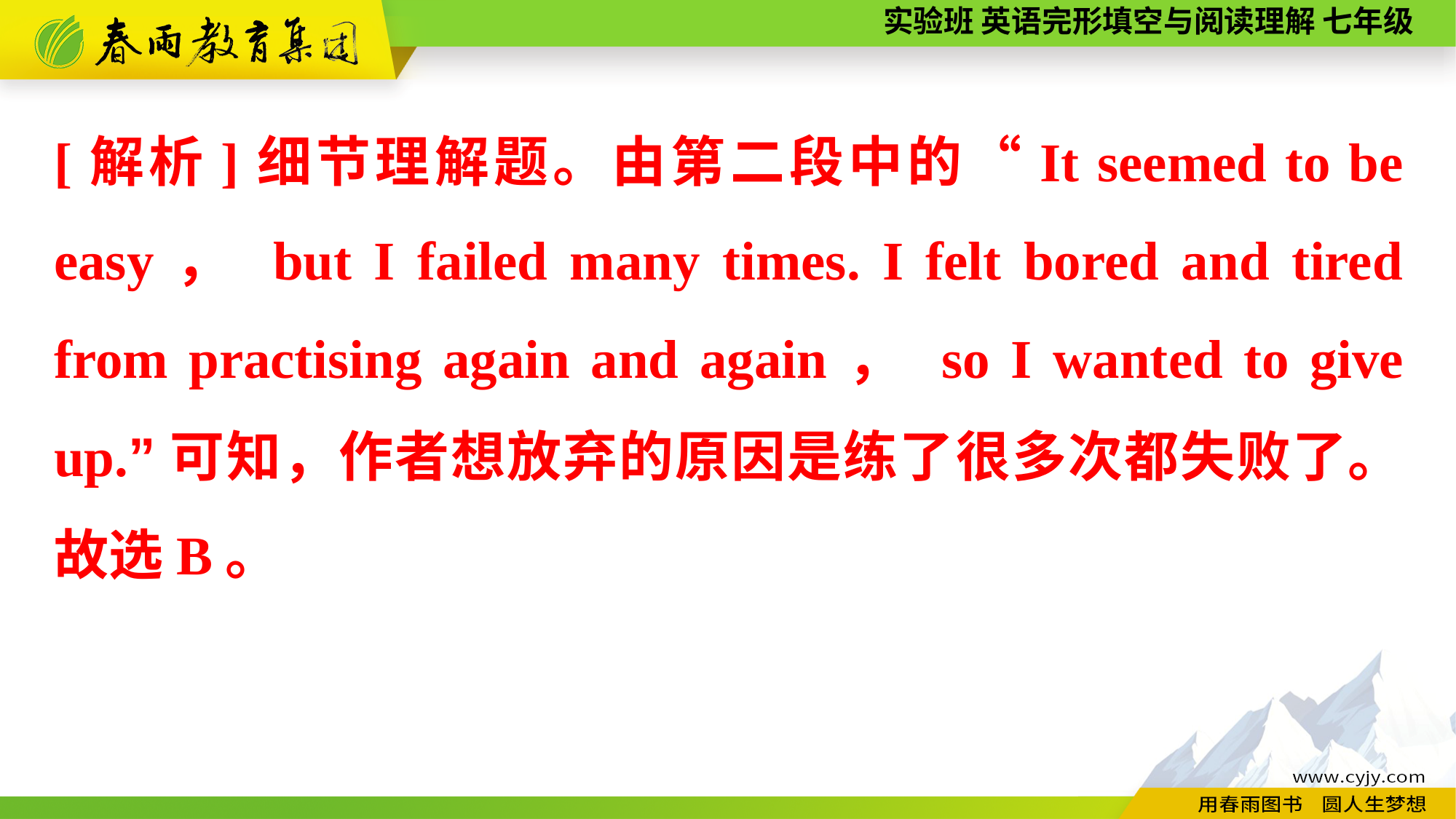

[解析]细节理解题。由第二段中的“It seemed to be easy， but I failed many times. I felt bored and tired from practising again and again， so I wanted to give up.”可知，作者想放弃的原因是练了很多次都失败了。故选B。